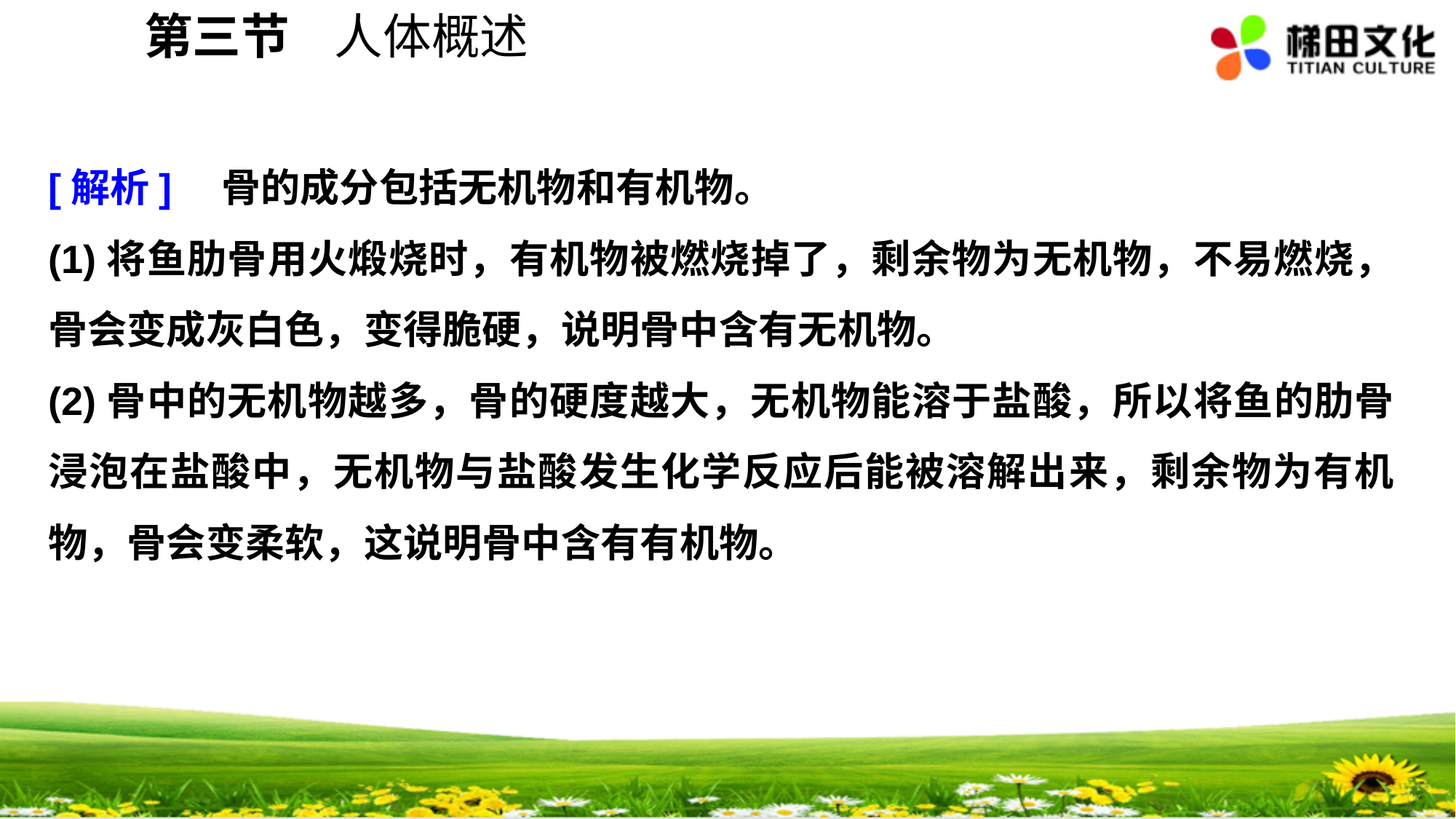

第三节    人体概述
[解析]　骨的成分包括无机物和有机物。
(1)将鱼肋骨用火煅烧时，有机物被燃烧掉了，剩余物为无机物，不易燃烧，骨会变成灰白色，变得脆硬，说明骨中含有无机物。
(2)骨中的无机物越多，骨的硬度越大，无机物能溶于盐酸，所以将鱼的肋骨浸泡在盐酸中，无机物与盐酸发生化学反应后能被溶解出来，剩余物为有机物，骨会变柔软，这说明骨中含有有机物。